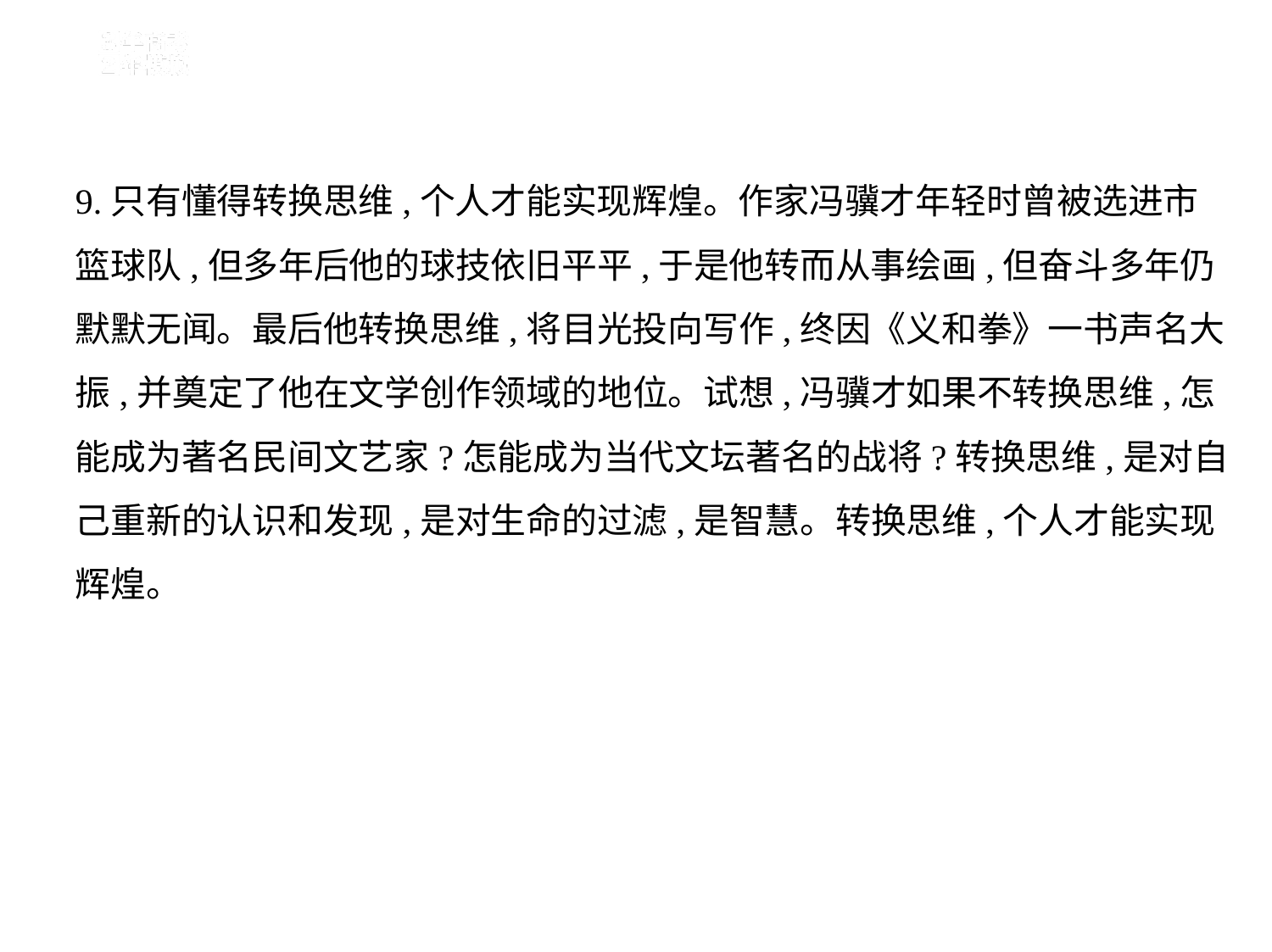

9.只有懂得转换思维,个人才能实现辉煌。作家冯骥才年轻时曾被选进市
篮球队,但多年后他的球技依旧平平,于是他转而从事绘画,但奋斗多年仍
默默无闻。最后他转换思维,将目光投向写作,终因《义和拳》一书声名大
振,并奠定了他在文学创作领域的地位。试想,冯骥才如果不转换思维,怎
能成为著名民间文艺家?怎能成为当代文坛著名的战将?转换思维,是对自
己重新的认识和发现,是对生命的过滤,是智慧。转换思维,个人才能实现
辉煌。